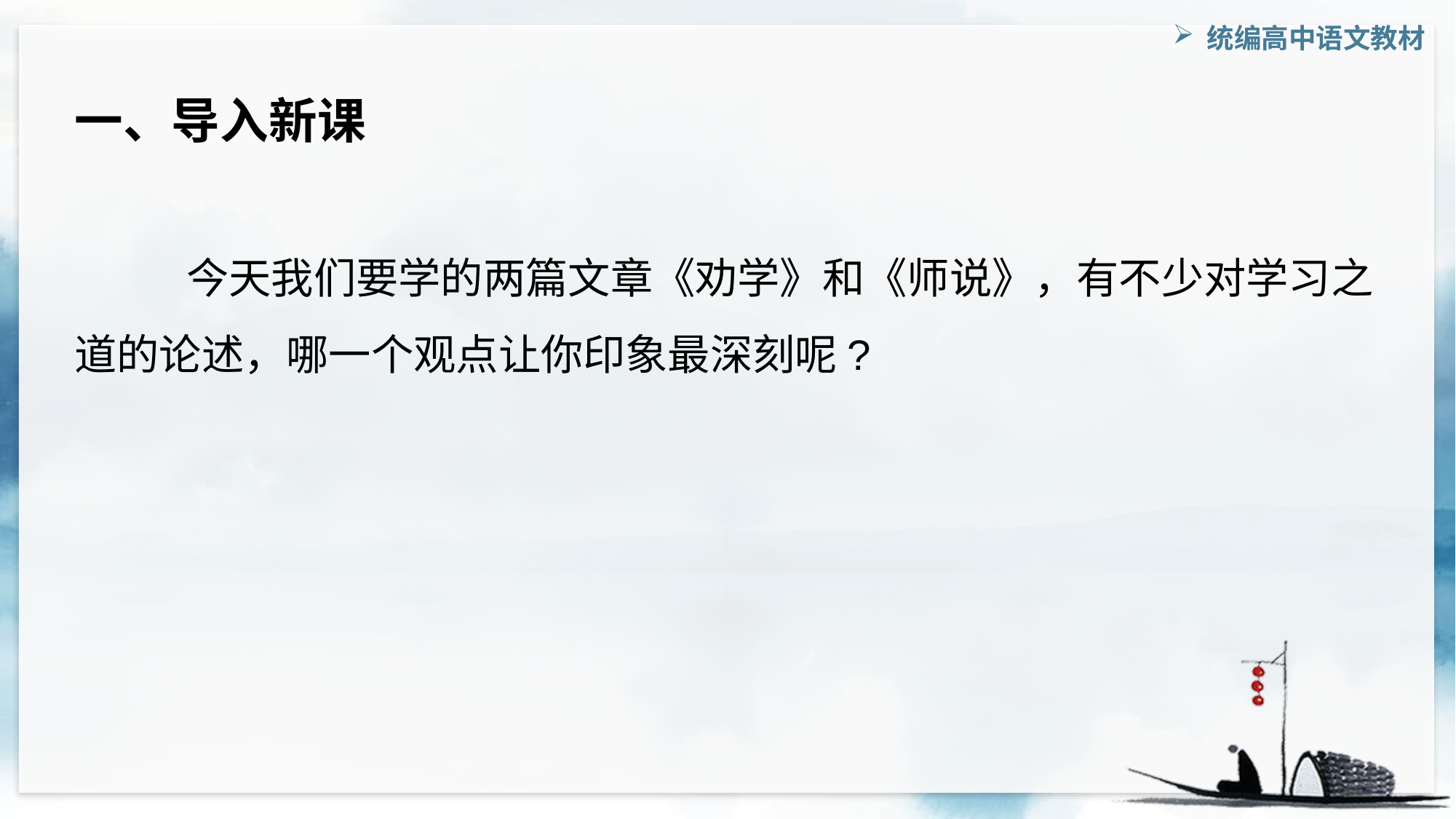

一、导入新课

    今天我们要学的两篇文章《劝学》和《师说》，有不少对学习之道的论述，哪一个观点让你印象最深刻呢?